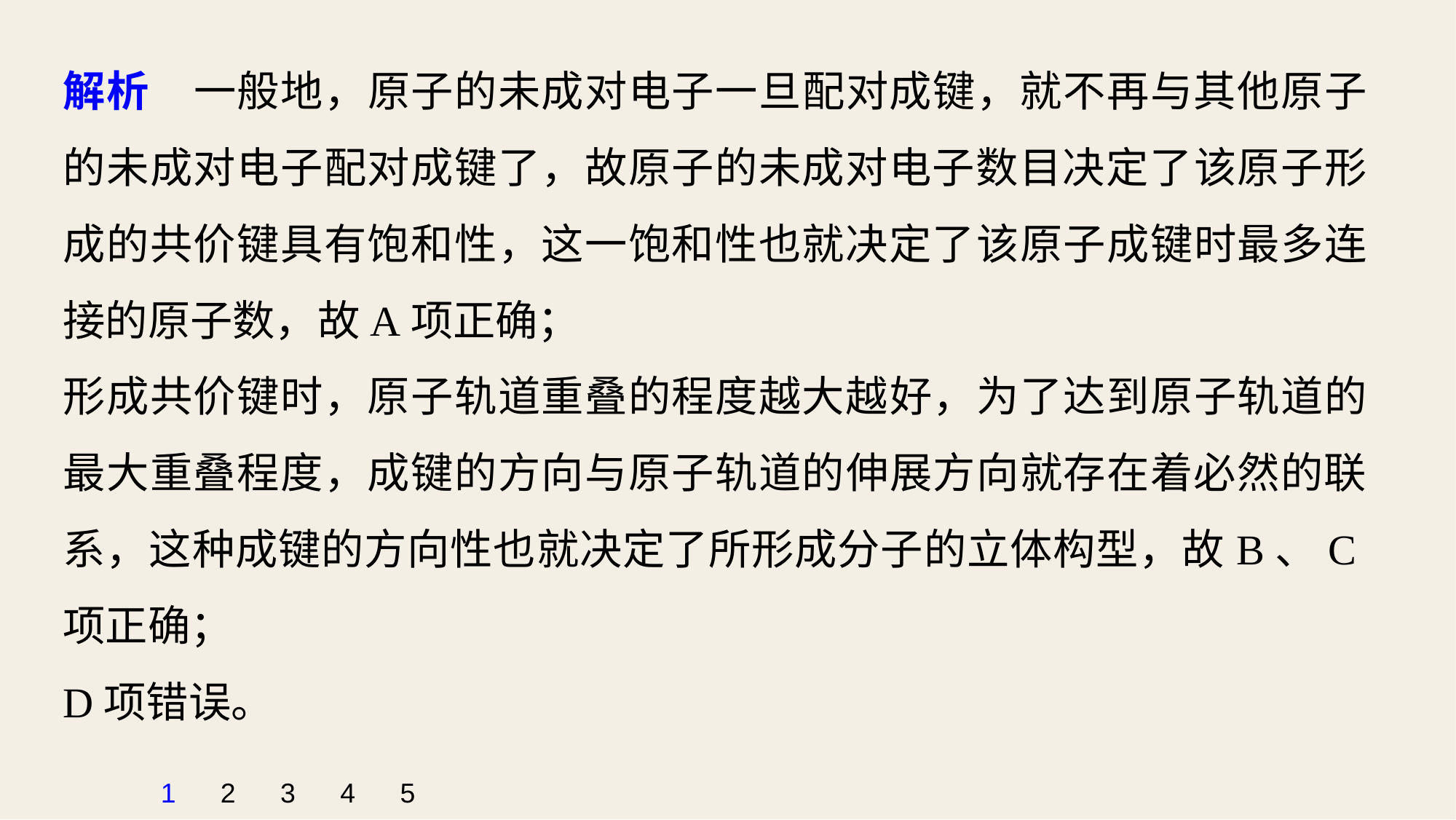

解析　一般地，原子的未成对电子一旦配对成键，就不再与其他原子的未成对电子配对成键了，故原子的未成对电子数目决定了该原子形成的共价键具有饱和性，这一饱和性也就决定了该原子成键时最多连接的原子数，故A项正确；
形成共价键时，原子轨道重叠的程度越大越好，为了达到原子轨道的最大重叠程度，成键的方向与原子轨道的伸展方向就存在着必然的联系，这种成键的方向性也就决定了所形成分子的立体构型，故B、C项正确；
D项错误。
1
2
3
4
5